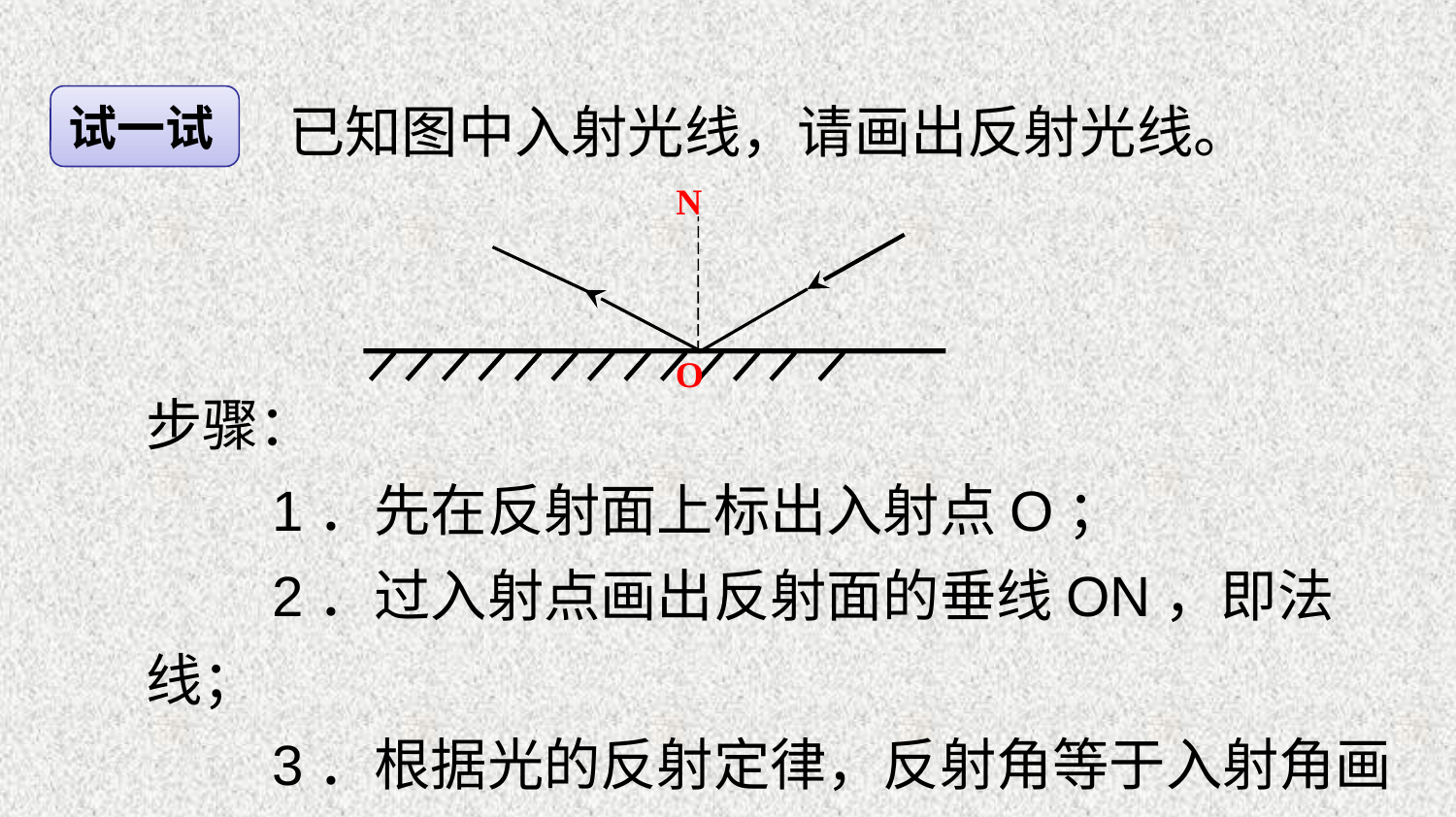

试一试
已知图中入射光线，请画出反射光线。
N

O

步骤：
　　1．先在反射面上标出入射点O；
　　2．过入射点画出反射面的垂线ON，即法线；
　　3．根据光的反射定律，反射角等于入射角画出反射光线。
O